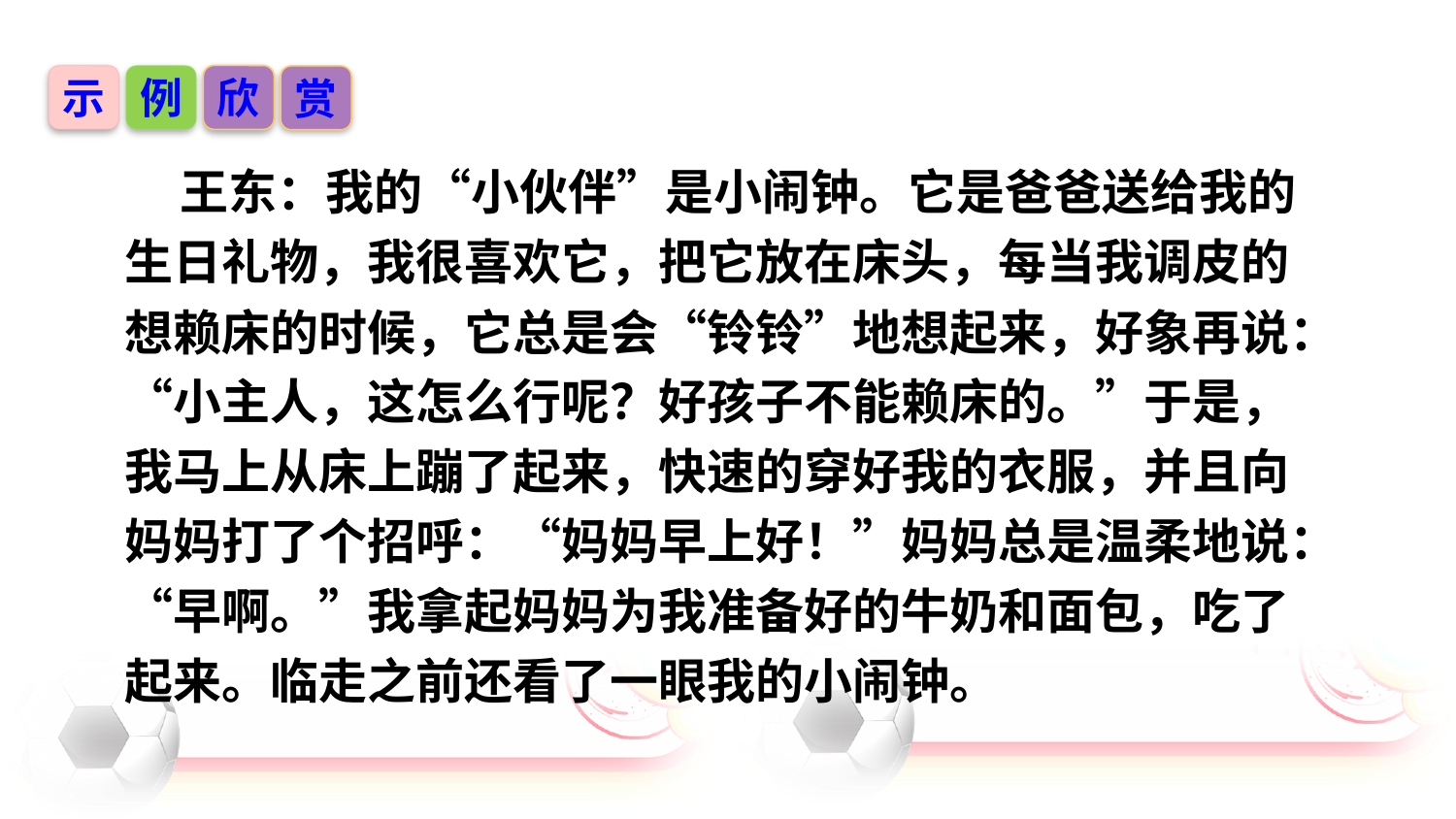

示
例
欣
赏
    王东：我的“小伙伴”是小闹钟。它是爸爸送给我的生日礼物，我很喜欢它，把它放在床头，每当我调皮的想赖床的时候，它总是会“铃铃”地想起来，好象再说：“小主人，这怎么行呢？好孩子不能赖床的。”于是，我马上从床上蹦了起来，快速的穿好我的衣服，并且向妈妈打了个招呼：“妈妈早上好！”妈妈总是温柔地说：“早啊。”我拿起妈妈为我准备好的牛奶和面包，吃了起来。临走之前还看了一眼我的小闹钟。